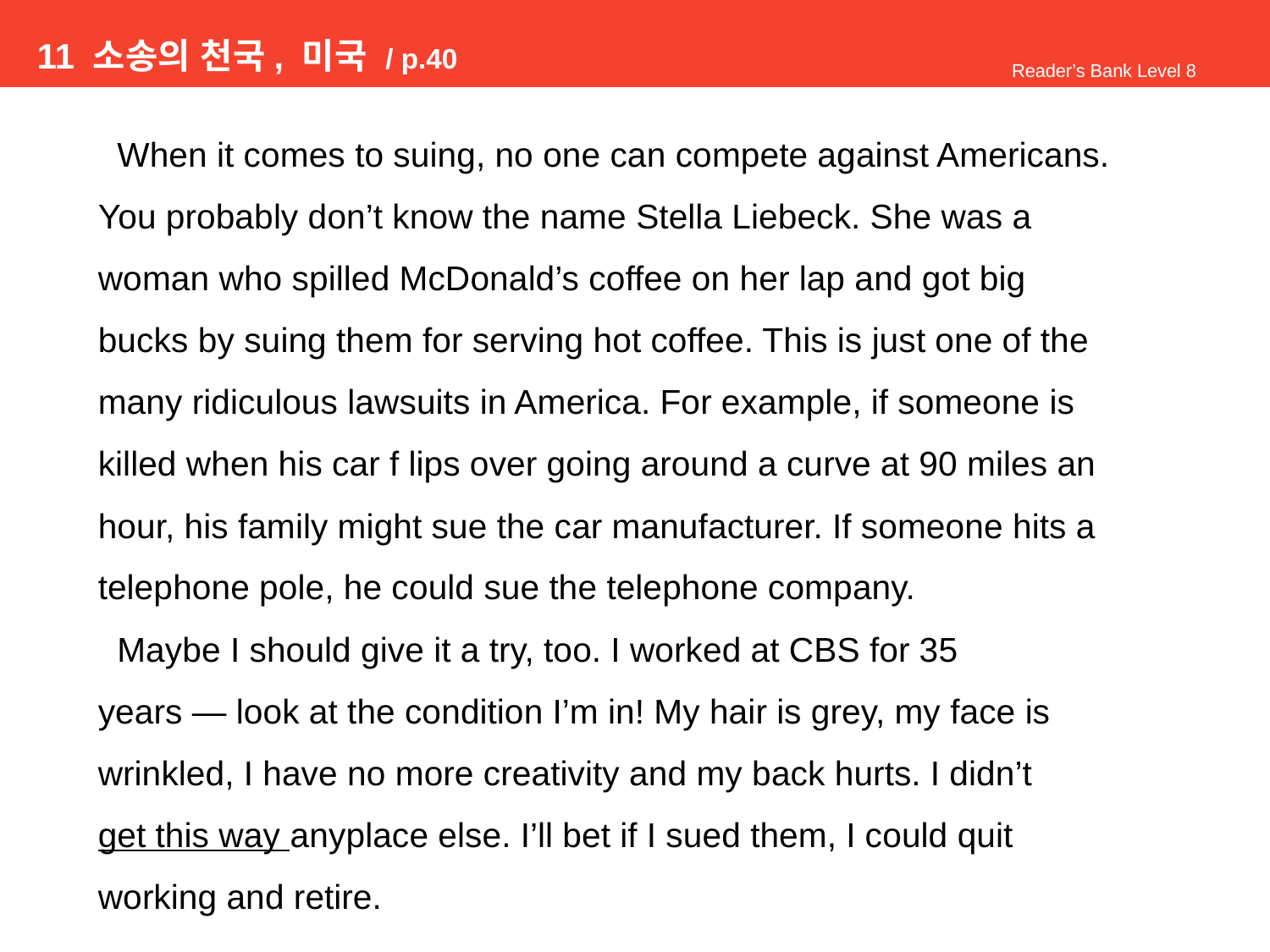

# 11 소송의 천국, 미국 / p.40
Reader’s Bank Level 8
  When it comes to suing, no one can compete against Americans.
You probably don’t know the name Stella Liebeck. She was a
woman who spilled McDonald’s coffee on her lap and got big
bucks by suing them for serving hot coffee. This is just one of the
many ridiculous lawsuits in America. For example, if someone is
killed when his car f lips over going around a curve at 90 miles an
hour, his family might sue the car manufacturer. If someone hits a
telephone pole, he could sue the telephone company.
  Maybe I should give it a try, too. I worked at CBS for 35
years — look at the condition I’m in! My hair is grey, my face is
wrinkled, I have no more creativity and my back hurts. I didn’t
get this way anyplace else. I’ll bet if I sued them, I could quit
working and retire.